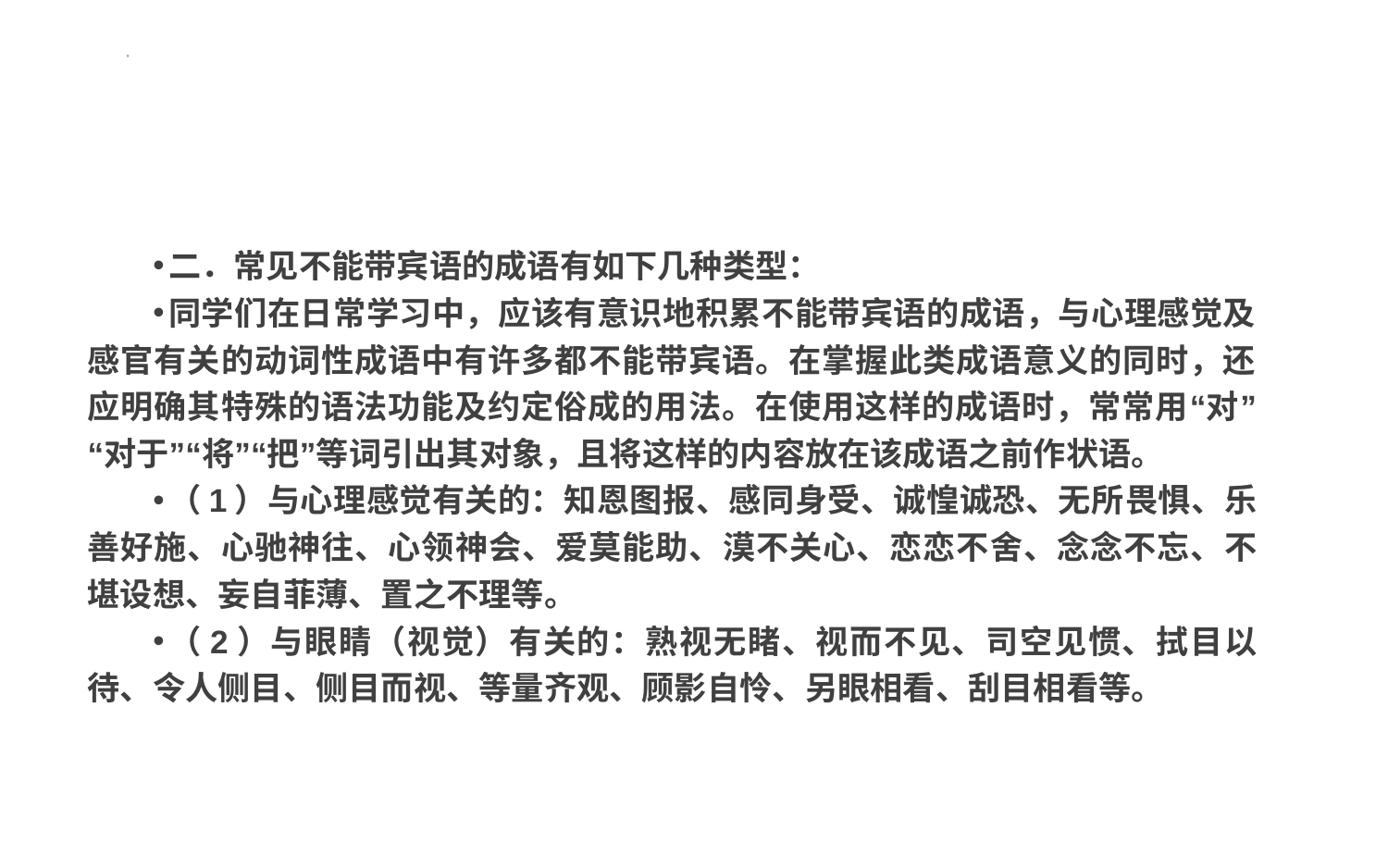

#
二．常见不能带宾语的成语有如下几种类型：
同学们在日常学习中，应该有意识地积累不能带宾语的成语，与心理感觉及感官有关的动词性成语中有许多都不能带宾语。在掌握此类成语意义的同时，还应明确其特殊的语法功能及约定俗成的用法。在使用这样的成语时，常常用“对”“对于”“将”“把”等词引出其对象，且将这样的内容放在该成语之前作状语。
（1）与心理感觉有关的：知恩图报、感同身受、诚惶诚恐、无所畏惧、乐善好施、心驰神往、心领神会、爱莫能助、漠不关心、恋恋不舍、念念不忘、不堪设想、妄自菲薄、置之不理等。
（2）与眼睛（视觉）有关的：熟视无睹、视而不见、司空见惯、拭目以待、令人侧目、侧目而视、等量齐观、顾影自怜、另眼相看、刮目相看等。